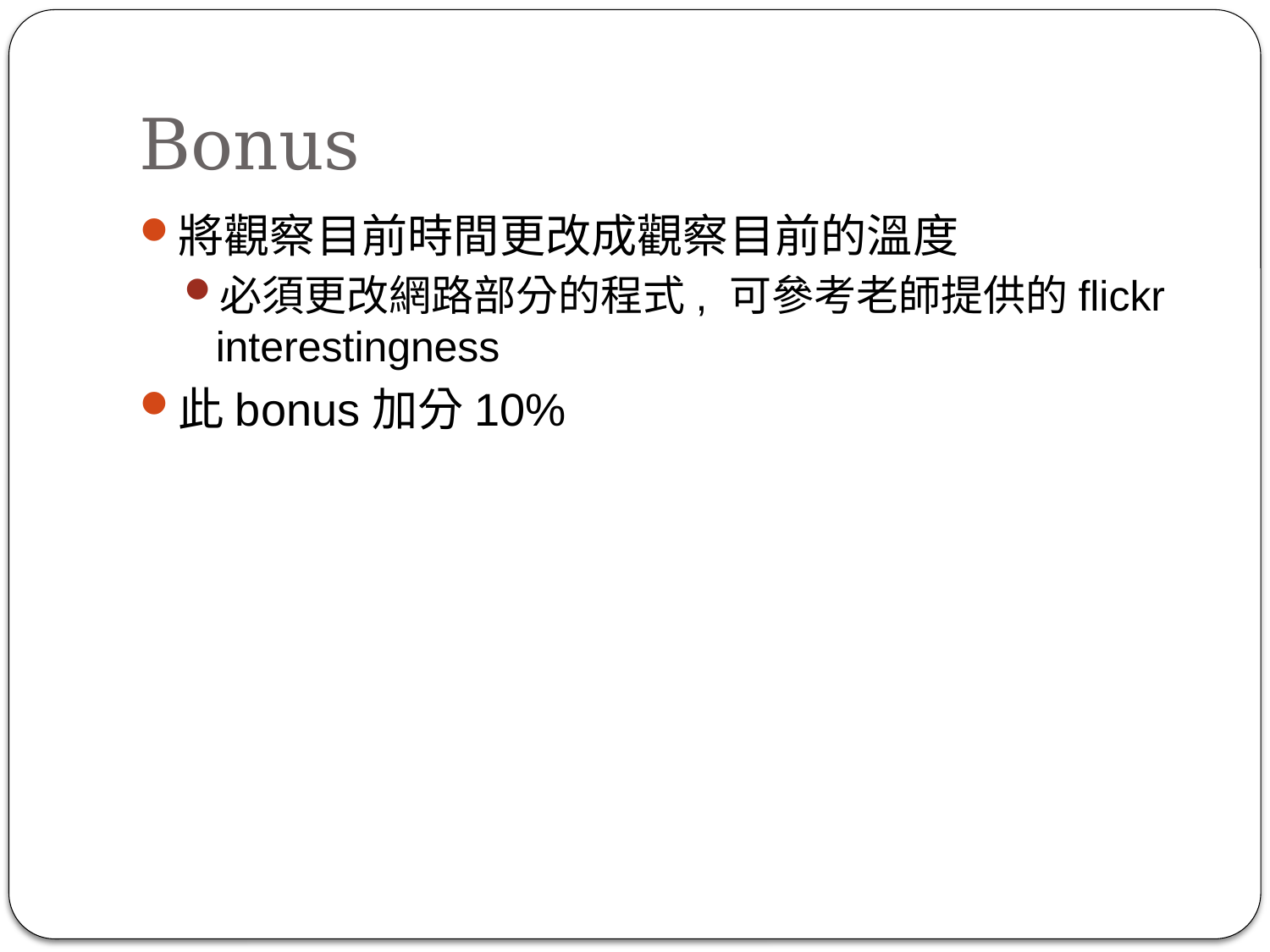

# Bonus
將觀察目前時間更改成觀察目前的溫度
必須更改網路部分的程式, 可參考老師提供的flickr  interestingness
此bonus加分10%